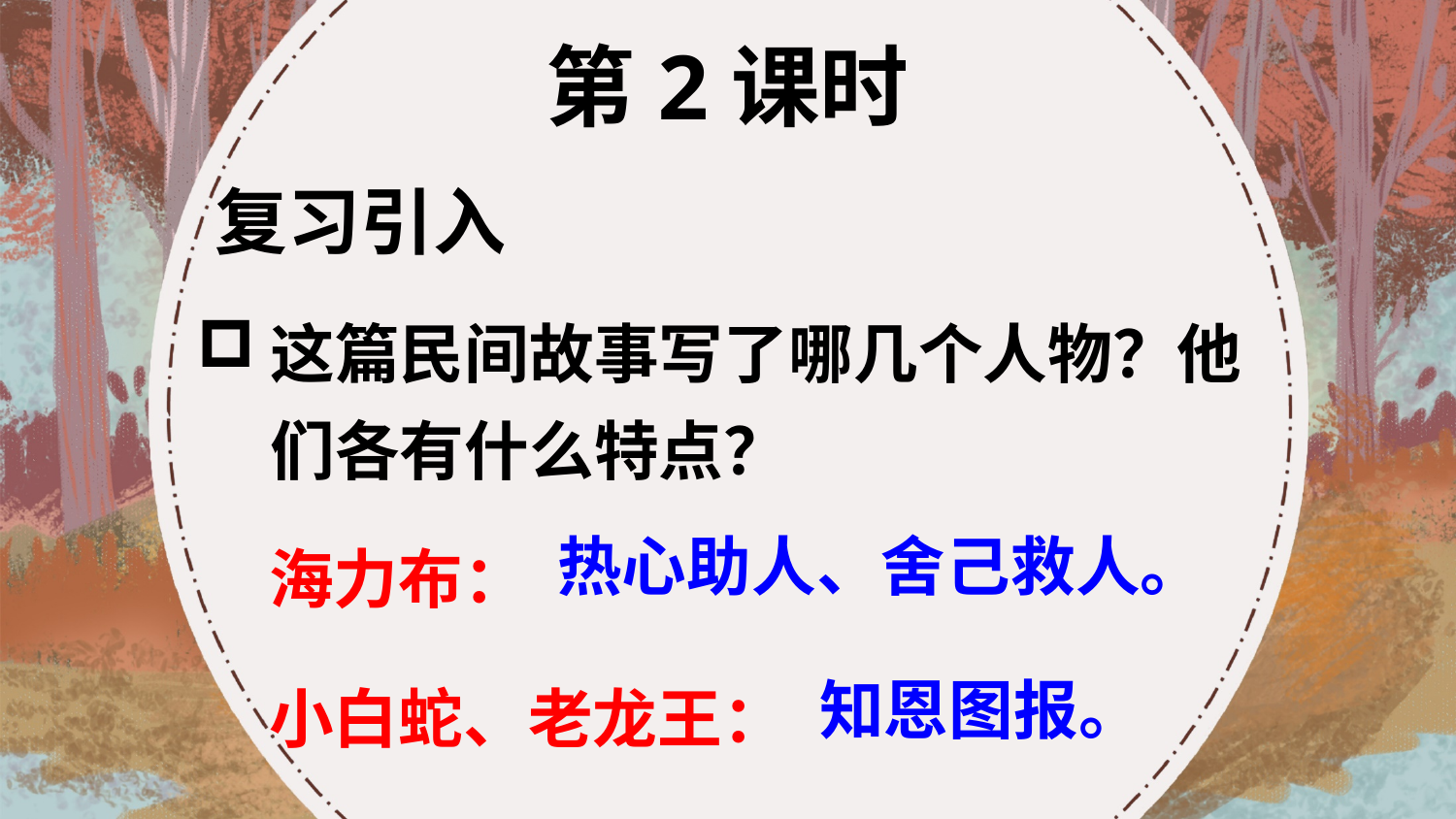

第2课时
复习引入
这篇民间故事写了哪几个人物？他们各有什么特点？
海力布：
小白蛇、老龙王：
热心助人、舍己救人。
知恩图报。